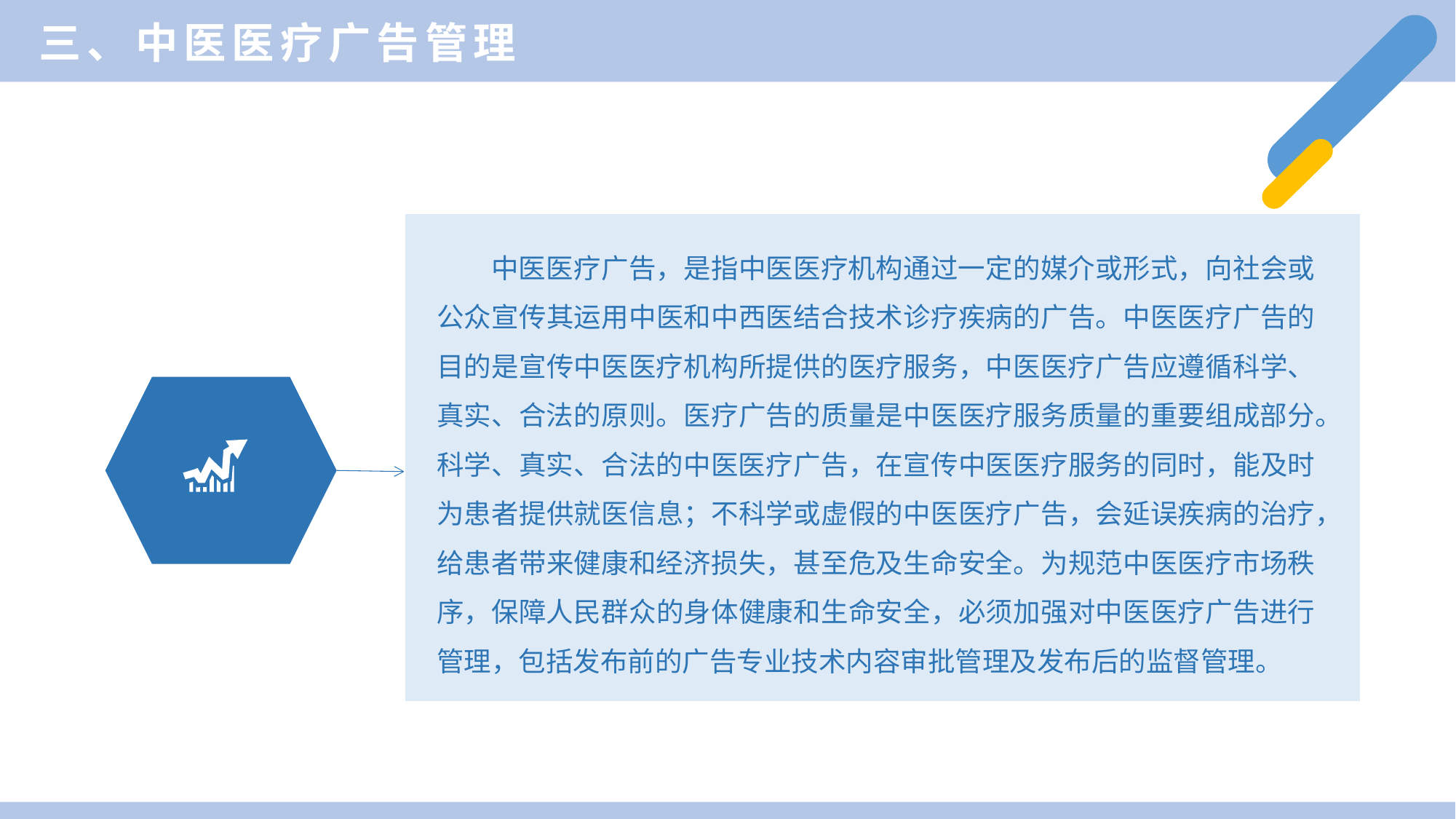

三、中医医疗广告管理

中医医疗广告，是指中医医疗机构通过一定的媒介或形式，向社会或公众宣传其运用中医和中西医结合技术诊疗疾病的广告。中医医疗广告的目的是宣传中医医疗机构所提供的医疗服务，中医医疗广告应遵循科学、真实、合法的原则。医疗广告的质量是中医医疗服务质量的重要组成部分。科学、真实、合法的中医医疗广告，在宣传中医医疗服务的同时，能及时为患者提供就医信息；不科学或虚假的中医医疗广告，会延误疾病的治疗，给患者带来健康和经济损失，甚至危及生命安全。为规范中医医疗市场秩序，保障人民群众的身体健康和生命安全，必须加强对中医医疗广告进行管理，包括发布前的广告专业技术内容审批管理及发布后的监督管理。